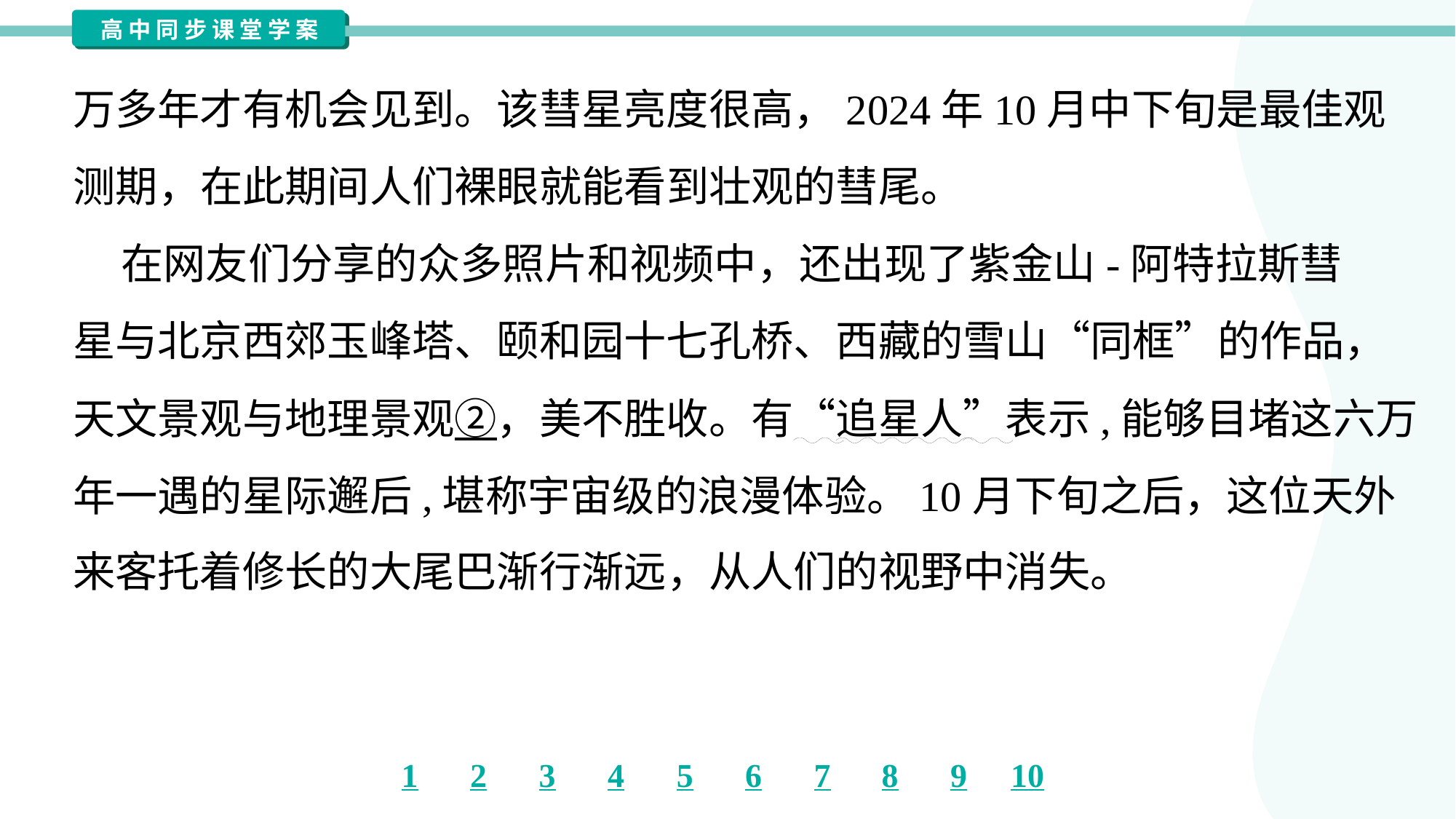

万多年才有机会见到。该彗星亮度很高，2024年10月中下旬是最佳观
测期，在此期间人们裸眼就能看到壮观的彗尾。
    在网友们分享的众多照片和视频中，还出现了紫金山-阿特拉斯彗
星与北京西郊玉峰塔、颐和园十七孔桥、西藏的雪山“同框”的作品，
天文景观与地理景观②，美不胜收。有“追星人”表示,能够目堵这六万
年一遇的星际邂后,堪称宇宙级的浪漫体验。10月下旬之后，这位天外
来客托着修长的大尾巴渐行渐远，从人们的视野中消失。#1.2